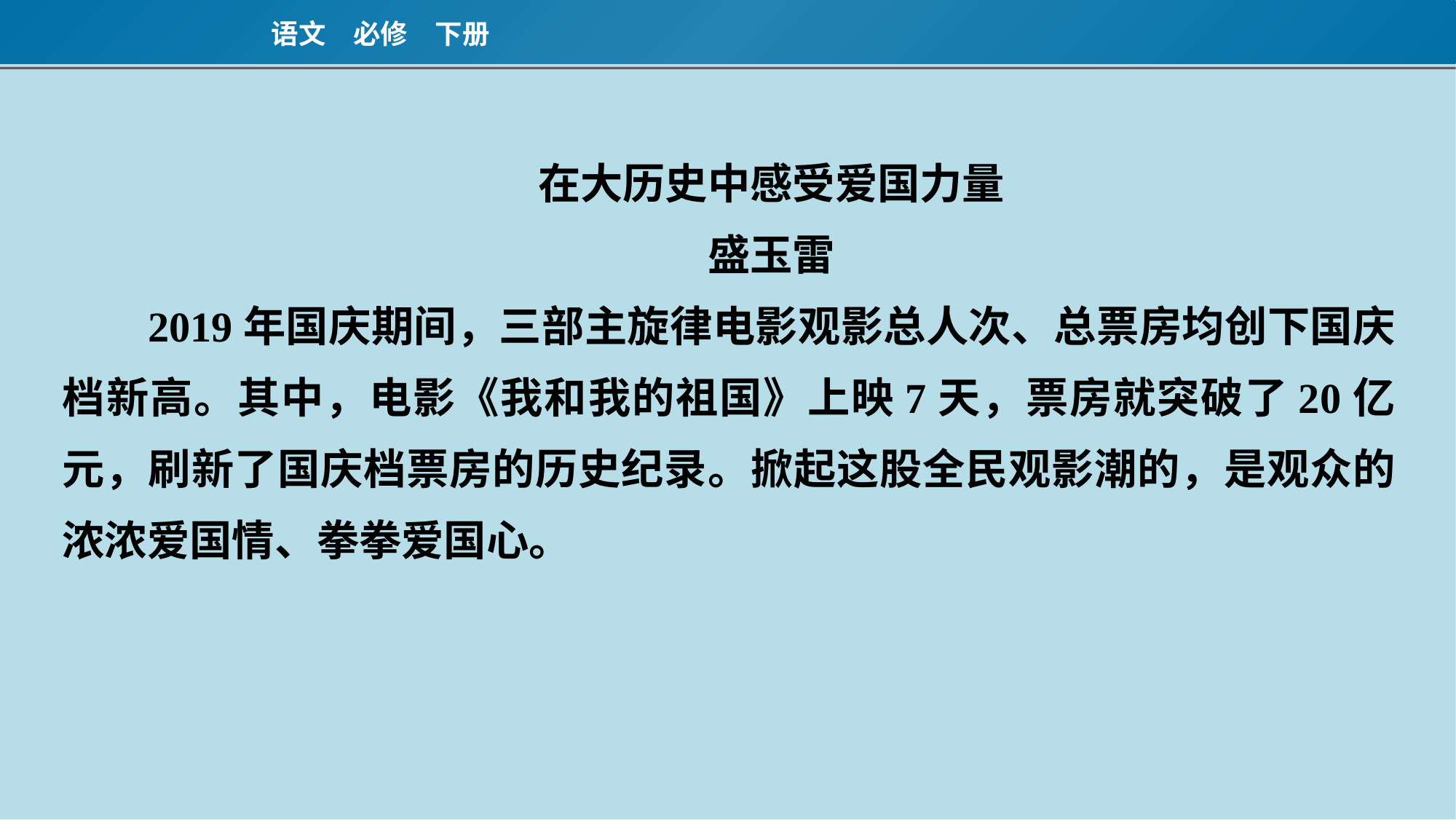

在大历史中感受爱国力量
盛玉雷
2019年国庆期间，三部主旋律电影观影总人次、总票房均创下国庆档新高。其中，电影《我和我的祖国》上映7天，票房就突破了20亿元，刷新了国庆档票房的历史纪录。掀起这股全民观影潮的，是观众的浓浓爱国情、拳拳爱国心。